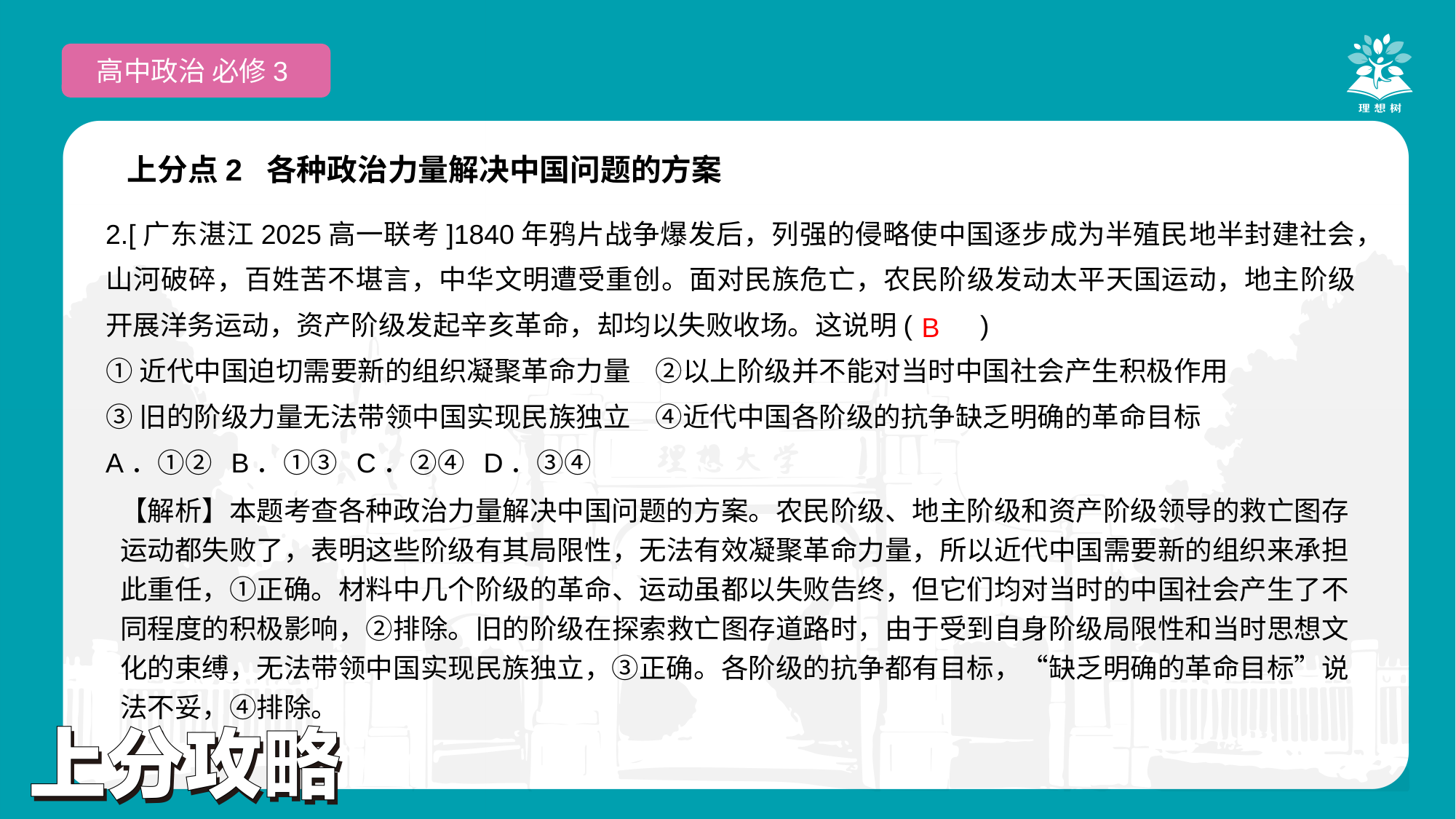

高中政治 必修3
上分点2  各种政治力量解决中国问题的方案
2.[广东湛江2025高一联考]1840年鸦片战争爆发后，列强的侵略使中国逐步成为半殖民地半封建社会，山河破碎，百姓苦不堪言，中华文明遭受重创。面对民族危亡，农民阶级发动太平天国运动，地主阶级开展洋务运动，资产阶级发起辛亥革命，却均以失败收场。这说明(　　)
①近代中国迫切需要新的组织凝聚革命力量    ②以上阶级并不能对当时中国社会产生积极作用
③旧的阶级力量无法带领中国实现民族独立    ④近代中国各阶级的抗争缺乏明确的革命目标
A．①②  B．①③  C．②④  D．③④
 B
【解析】本题考查各种政治力量解决中国问题的方案。农民阶级、地主阶级和资产阶级领导的救亡图存运动都失败了，表明这些阶级有其局限性，无法有效凝聚革命力量，所以近代中国需要新的组织来承担此重任，①正确。材料中几个阶级的革命、运动虽都以失败告终，但它们均对当时的中国社会产生了不同程度的积极影响，②排除。旧的阶级在探索救亡图存道路时，由于受到自身阶级局限性和当时思想文化的束缚，无法带领中国实现民族独立，③正确。各阶级的抗争都有目标，“缺乏明确的革命目标”说法不妥，④排除。